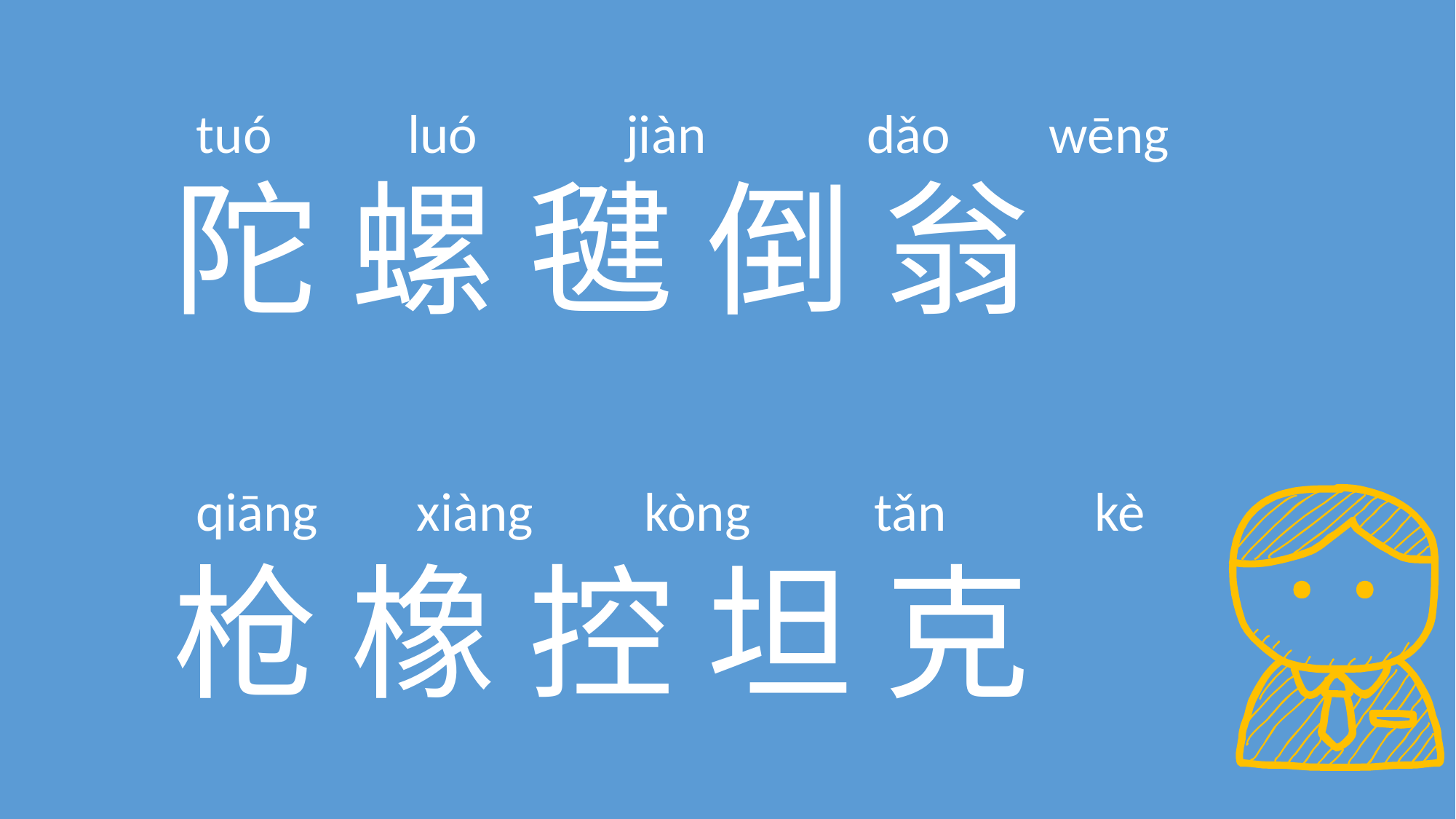

tuó           luó            jiàn             dǎo        wēng
陀 螺 毽 倒 翁

枪 橡 控 坦 克
qiāng        xiàng         kòng          tǎn            kè